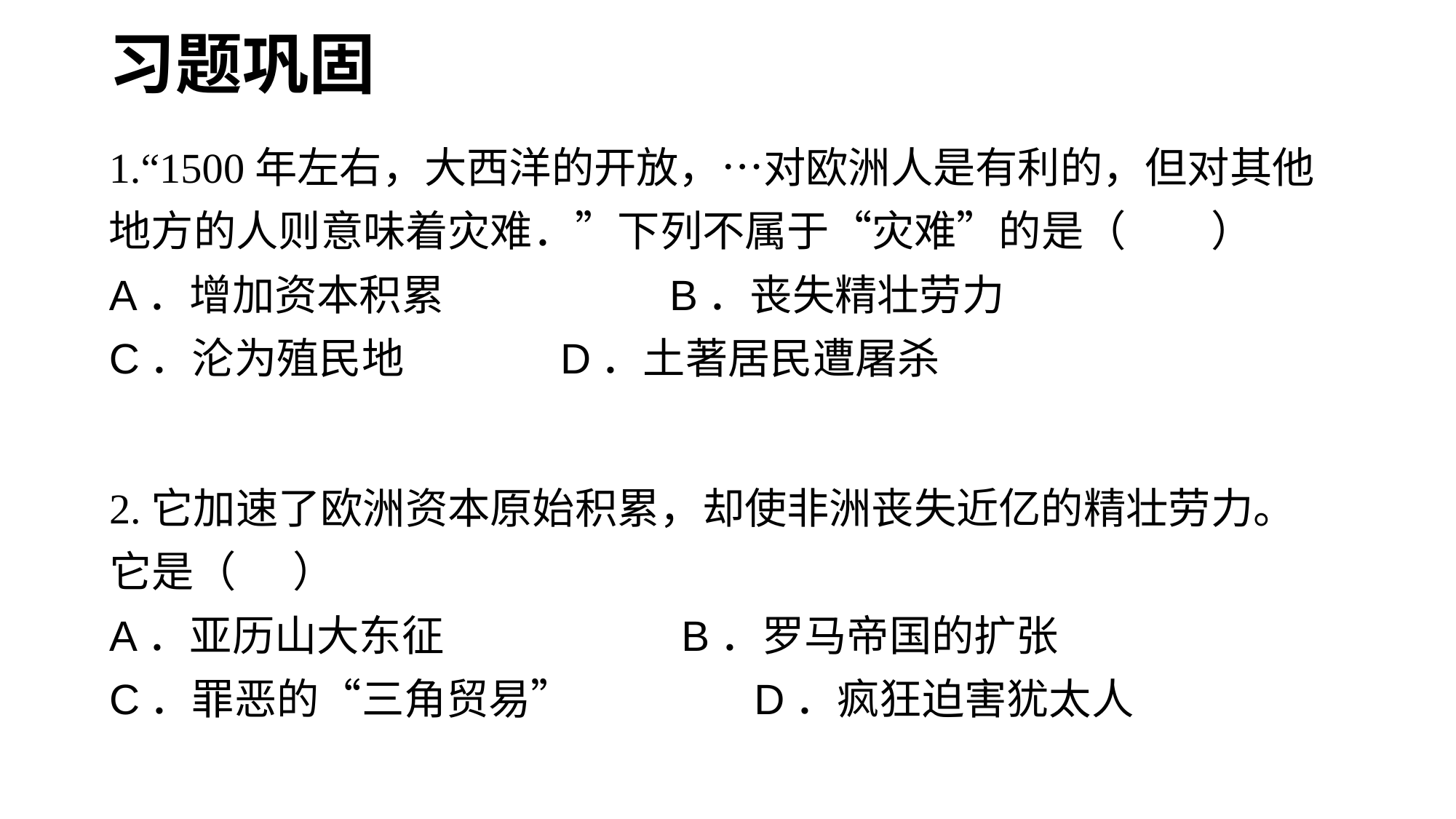

习题巩固
1.“1500年左右，大西洋的开放，…对欧洲人是有利的，但对其他地方的人则意味着灾难．”下列不属于“灾难”的是（　　）
A．增加资本积累	            B．丧失精壮劳力
C．沦为殖民地	            D．土著居民遭屠杀

2.它加速了欧洲资本原始积累，却使非洲丧失近亿的精壮劳力。它是（      ）
A．亚历山大东征                        B．罗马帝国的扩张
C．罪恶的“三角贸易”                  D．疯狂迫害犹太人